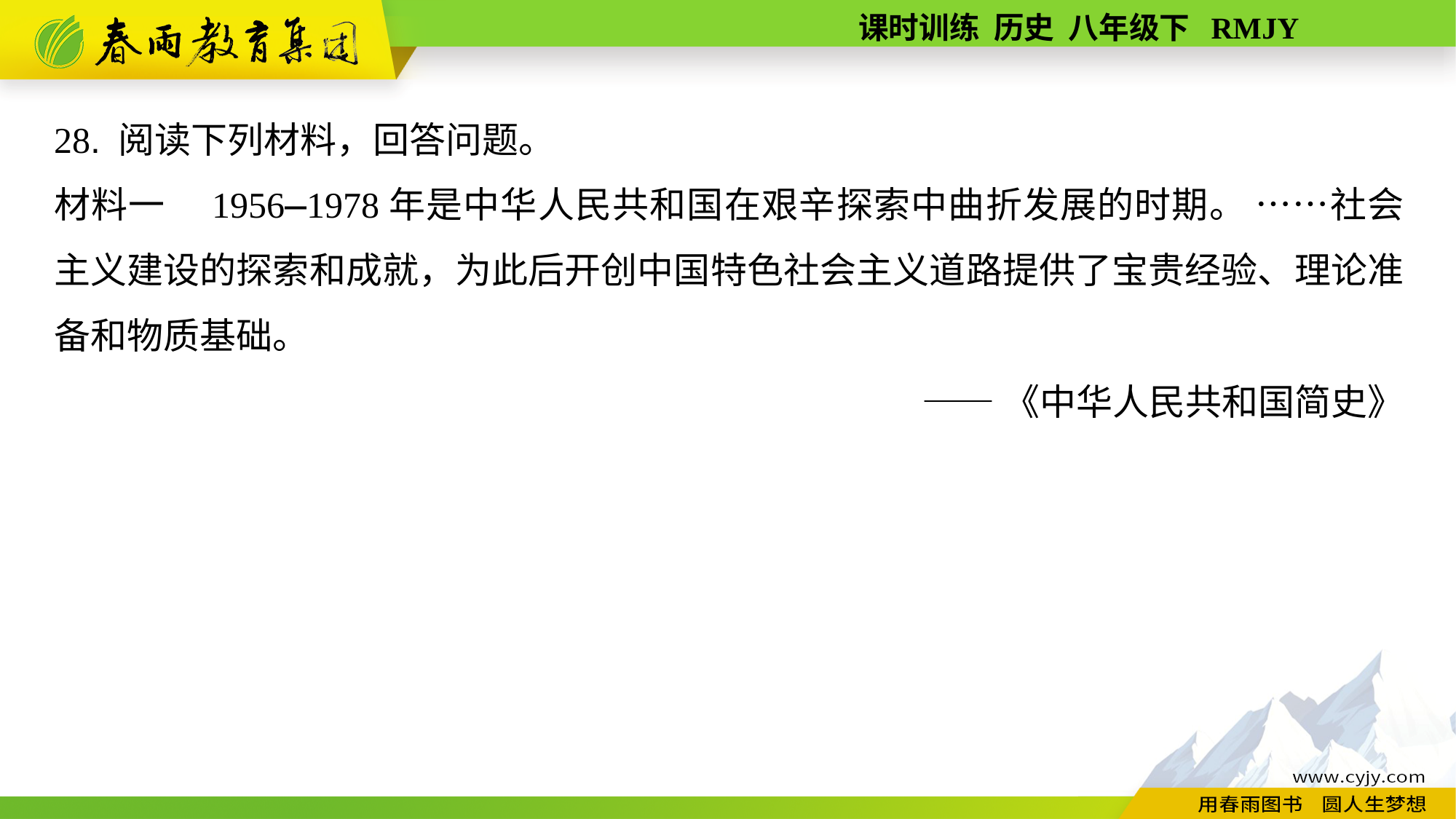

28. 阅读下列材料，回答问题。
材料一　1956—1978年是中华人民共和国在艰辛探索中曲折发展的时期。 ……社会主义建设的探索和成就，为此后开创中国特色社会主义道路提供了宝贵经验、理论准备和物质基础。
——《中华人民共和国简史》